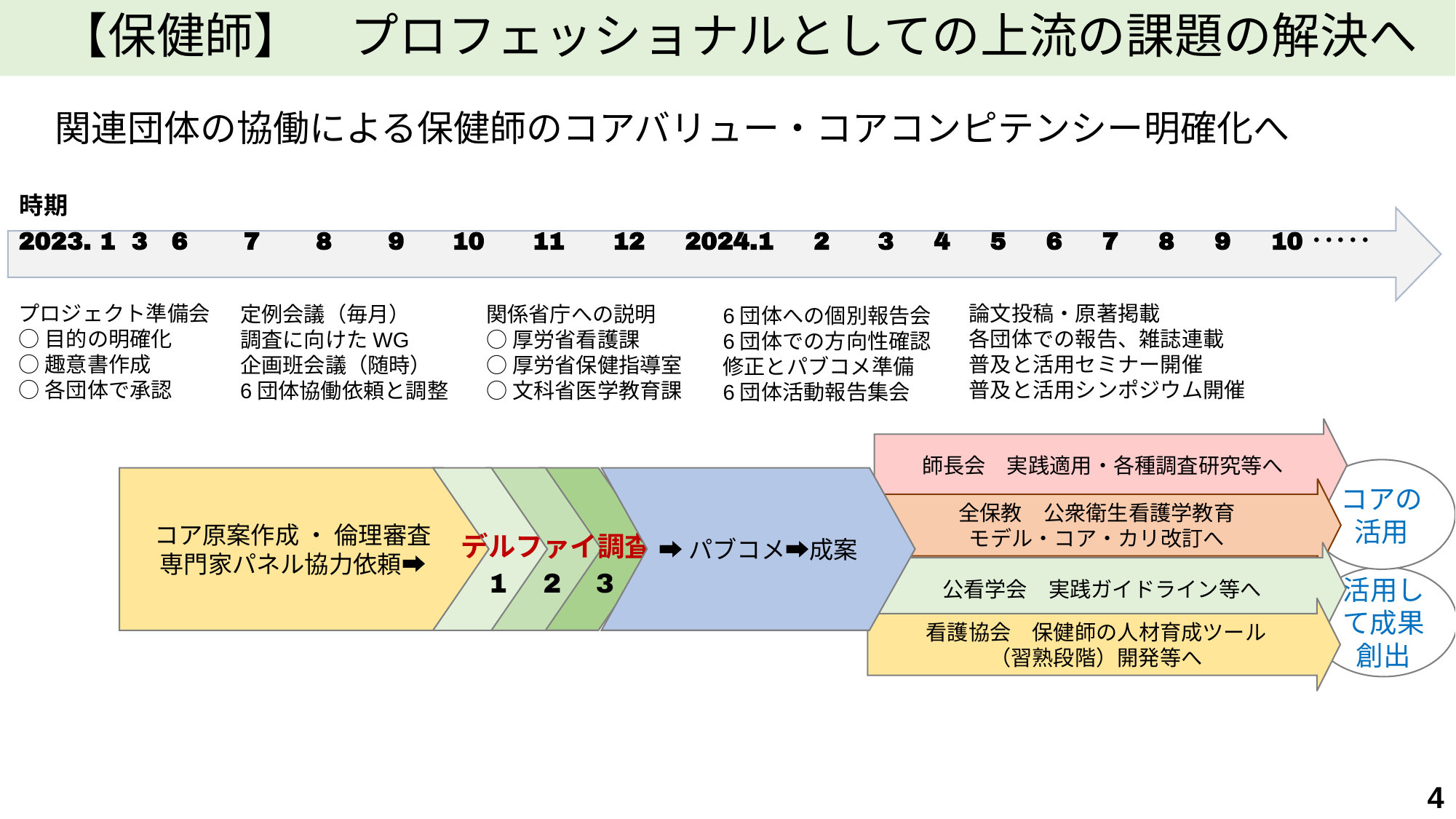

【保健師】　プロフェッショナルとしての上流の課題の解決へ
関連団体の協働による保健師のコアバリュー・コアコンピテンシー明確化へ
時期
2023. 1  3   6       7       8       9      10      11      12     2024.1     2      3     4     5     6     7     8     9     10･････
関係省庁への説明
○厚労省看護課
○厚労省保健指導室
○文科省医学教育課
師長会　実践適用・各種調査研究等へ

3
➡パブコメ➡成案

2
コア原案作成 ・ 倫理審査
専門家パネル協力依頼➡

1

全保教　公衆衛生看護学教育
モデル・コア・カリ改訂へ
デルファイ調査
公看学会　実践ガイドライン等へ
看護協会　保健師の人材育成ツール
（習熟段階）開発等へ
コアの活用
プロジェクト準備会
○目的の明確化
○趣意書作成
○各団体で承認
定例会議（毎月）
調査に向けたWG
企画班会議（随時）
6団体協働依頼と調整
6団体への個別報告会
6団体での方向性確認
修正とパブコメ準備
6団体活動報告集会
論文投稿・原著掲載
各団体での報告、雑誌連載
普及と活用セミナー開催
普及と活用シンポジウム開催
活用して成果創出
4